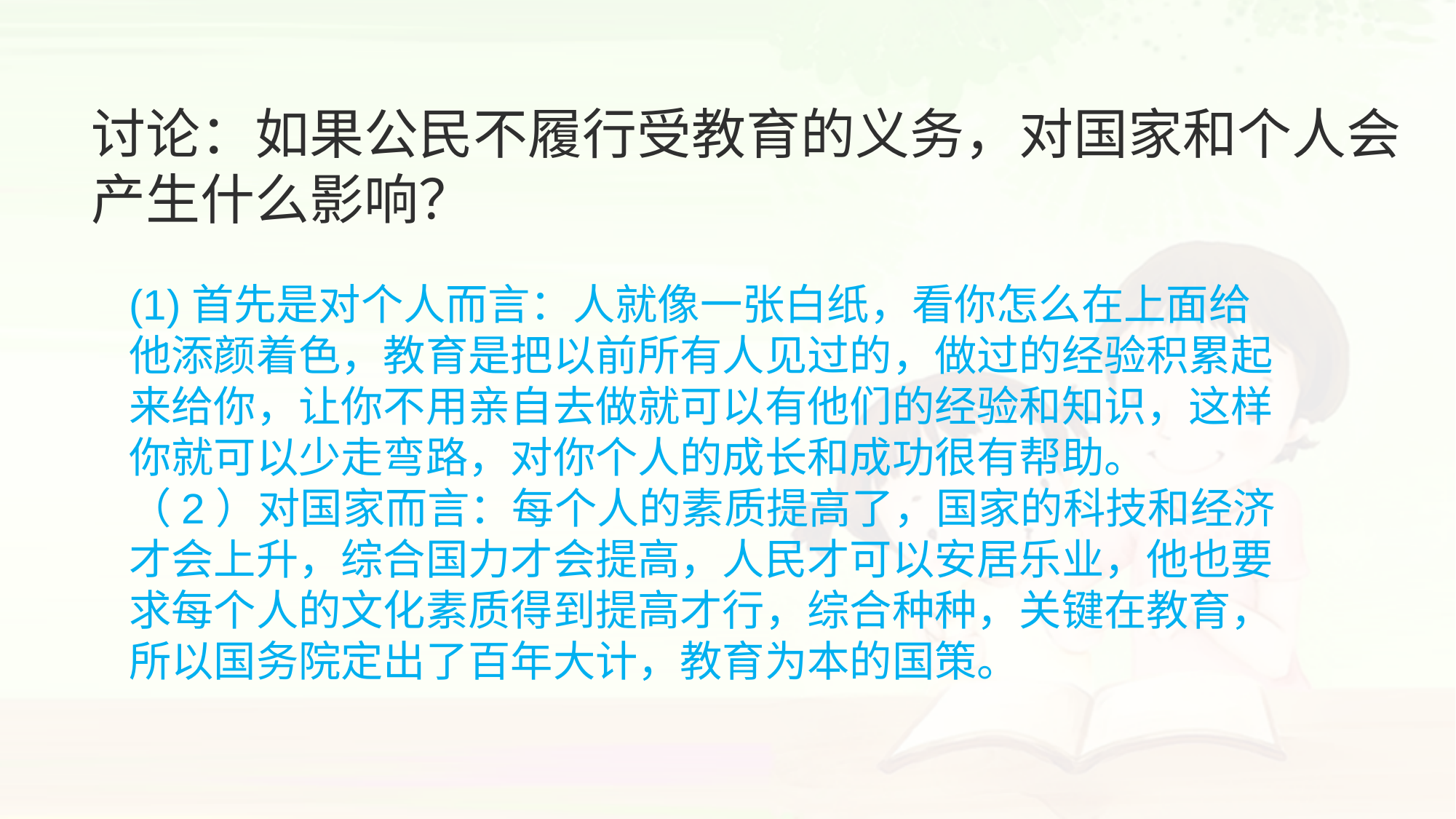

讨论：如果公民不履行受教育的义务，对国家和个人会产生什么影响？
(1)首先是对个人而言：人就像一张白纸，看你怎么在上面给他添颜着色，教育是把以前所有人见过的，做过的经验积累起来给你，让你不用亲自去做就可以有他们的经验和知识，这样你就可以少走弯路，对你个人的成长和成功很有帮助。
（2）对国家而言：每个人的素质提高了，国家的科技和经济才会上升，综合国力才会提高，人民才可以安居乐业，他也要求每个人的文化素质得到提高才行，综合种种，关键在教育，所以国务院定出了百年大计，教育为本的国策。